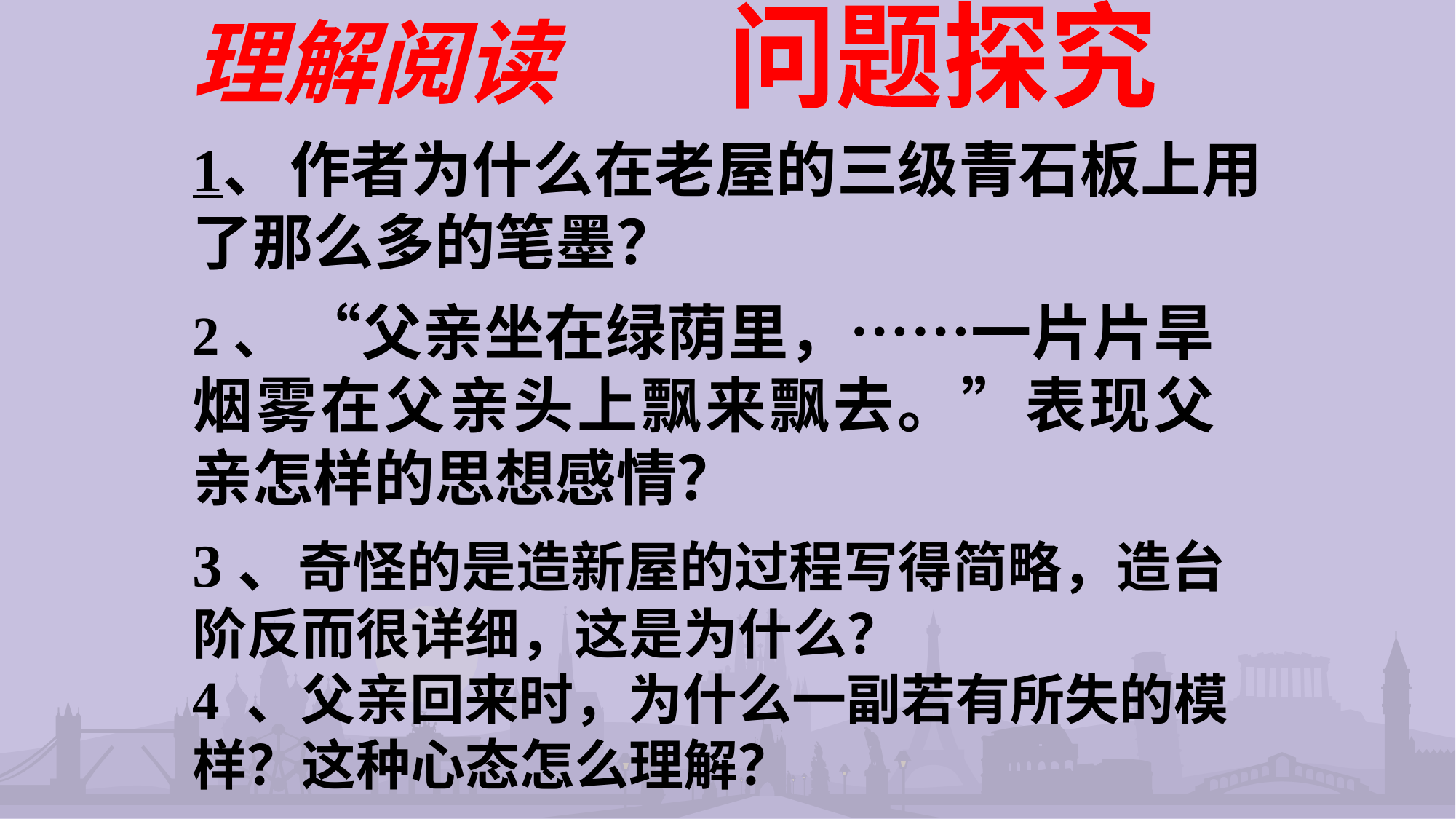

理解阅读
问题探究
1、 作者为什么在老屋的三级青石板上用了那么多的笔墨？

2、 “父亲坐在绿荫里，……一片片旱烟雾在父亲头上飘来飘去。”表现父亲怎样的思想感情？
3、奇怪的是造新屋的过程写得简略，造台阶反而很详细，这是为什么？
4 、父亲回来时，为什么一副若有所失的模样？这种心态怎么理解？